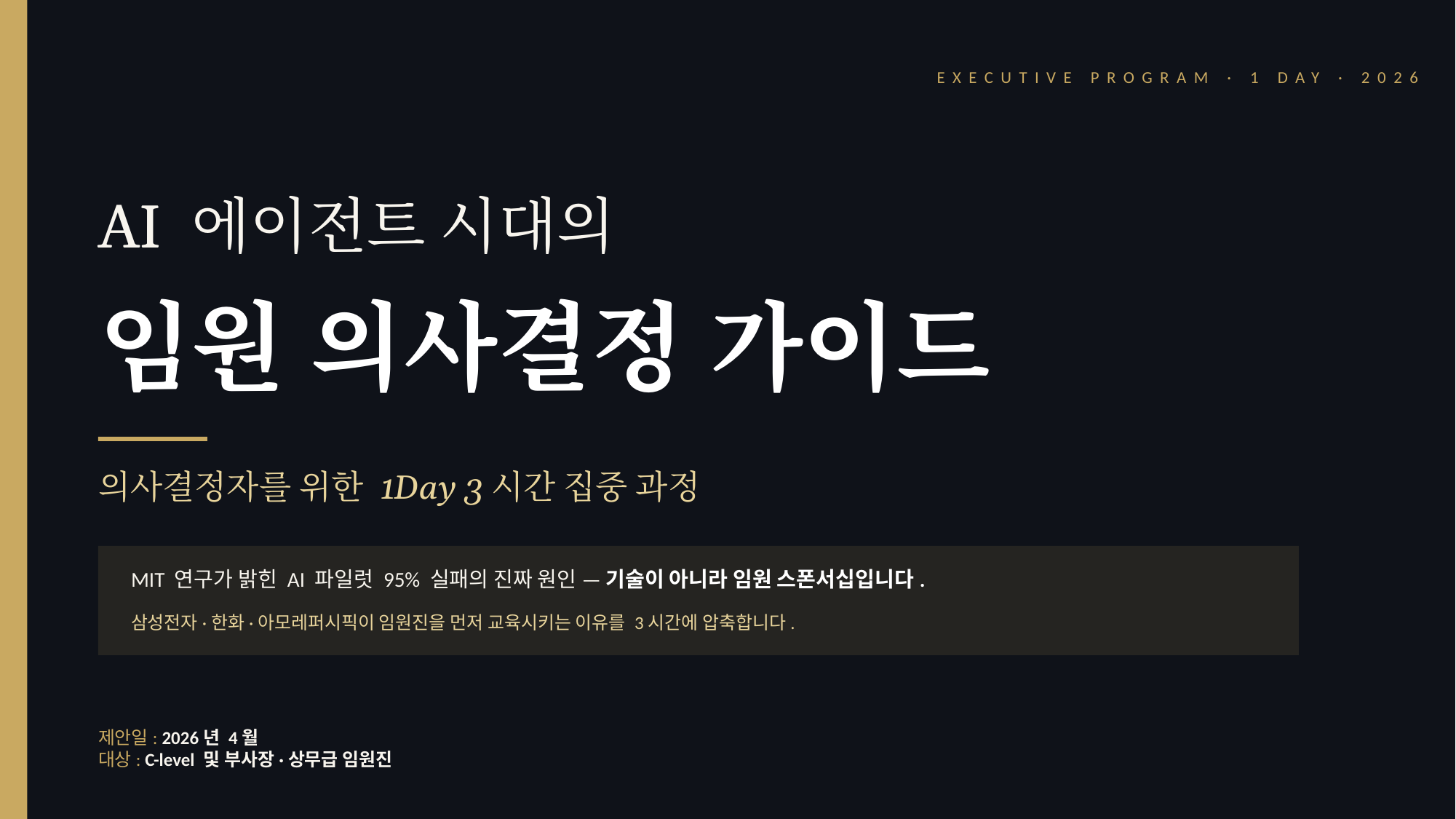

EXECUTIVE PROGRAM · 1 DAY · 2026
AI 에이전트 시대의
임원 의사결정 가이드

의사결정자를 위한 1Day 3시간 집중 과정

MIT 연구가 밝힌 AI 파일럿 95% 실패의 진짜 원인 — 기술이 아니라 임원 스폰서십입니다.
삼성전자·한화·아모레퍼시픽이 임원진을 먼저 교육시키는 이유를 3시간에 압축합니다.
제안일: 2026년 4월
대상: C-level 및 부사장·상무급 임원진